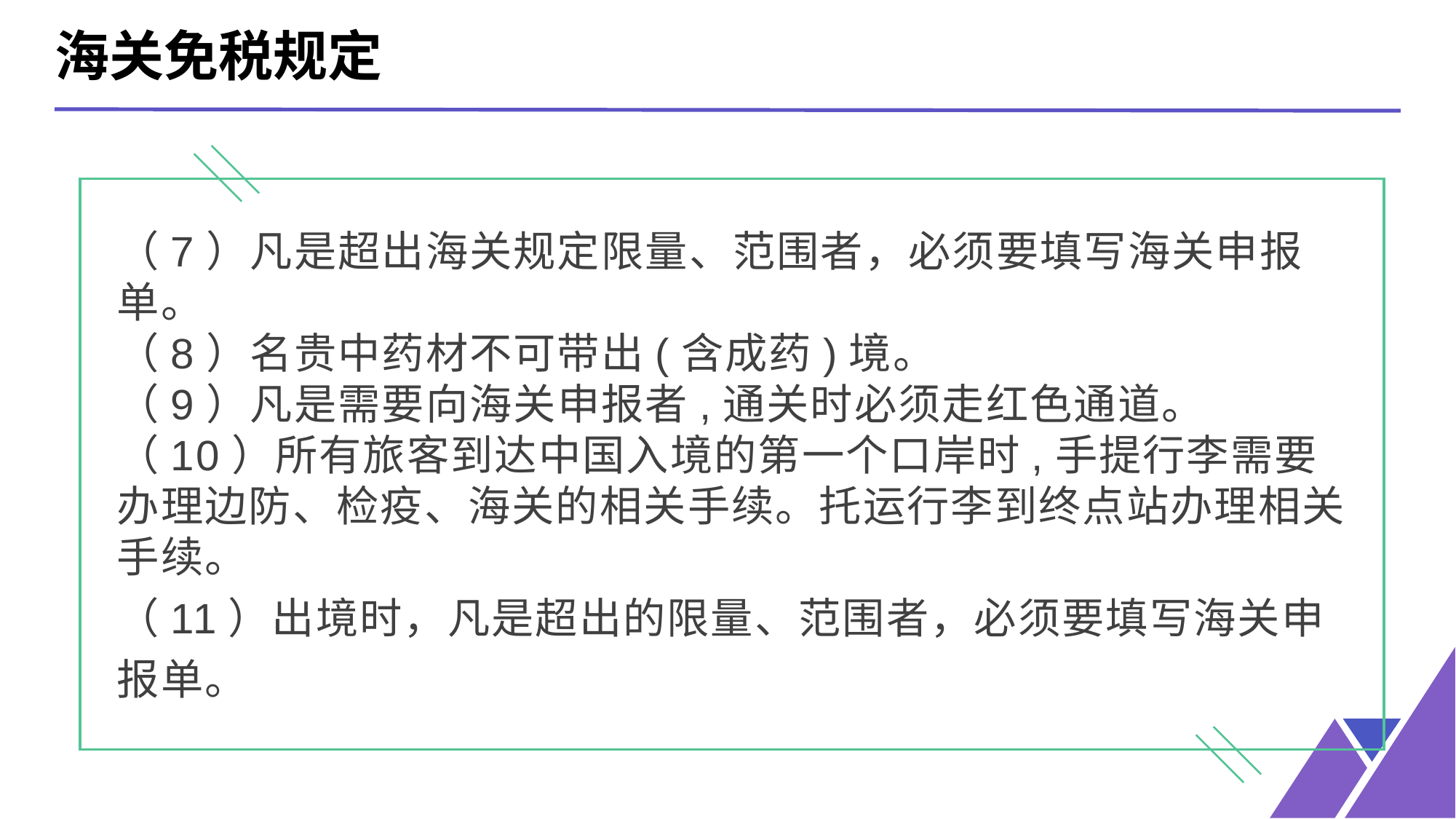

海关免税规定

（7）凡是超出海关规定限量、范围者，必须要填写海关申报单。
（8）名贵中药材不可带出(含成药)境。
（9）凡是需要向海关申报者,通关时必须走红色通道。
（10）所有旅客到达中国入境的第一个口岸时,手提行李需要办理边防、检疫、海关的相关手续。托运行李到终点站办理相关手续。
（11）出境时，凡是超出的限量、范围者，必须要填写海关申报单。